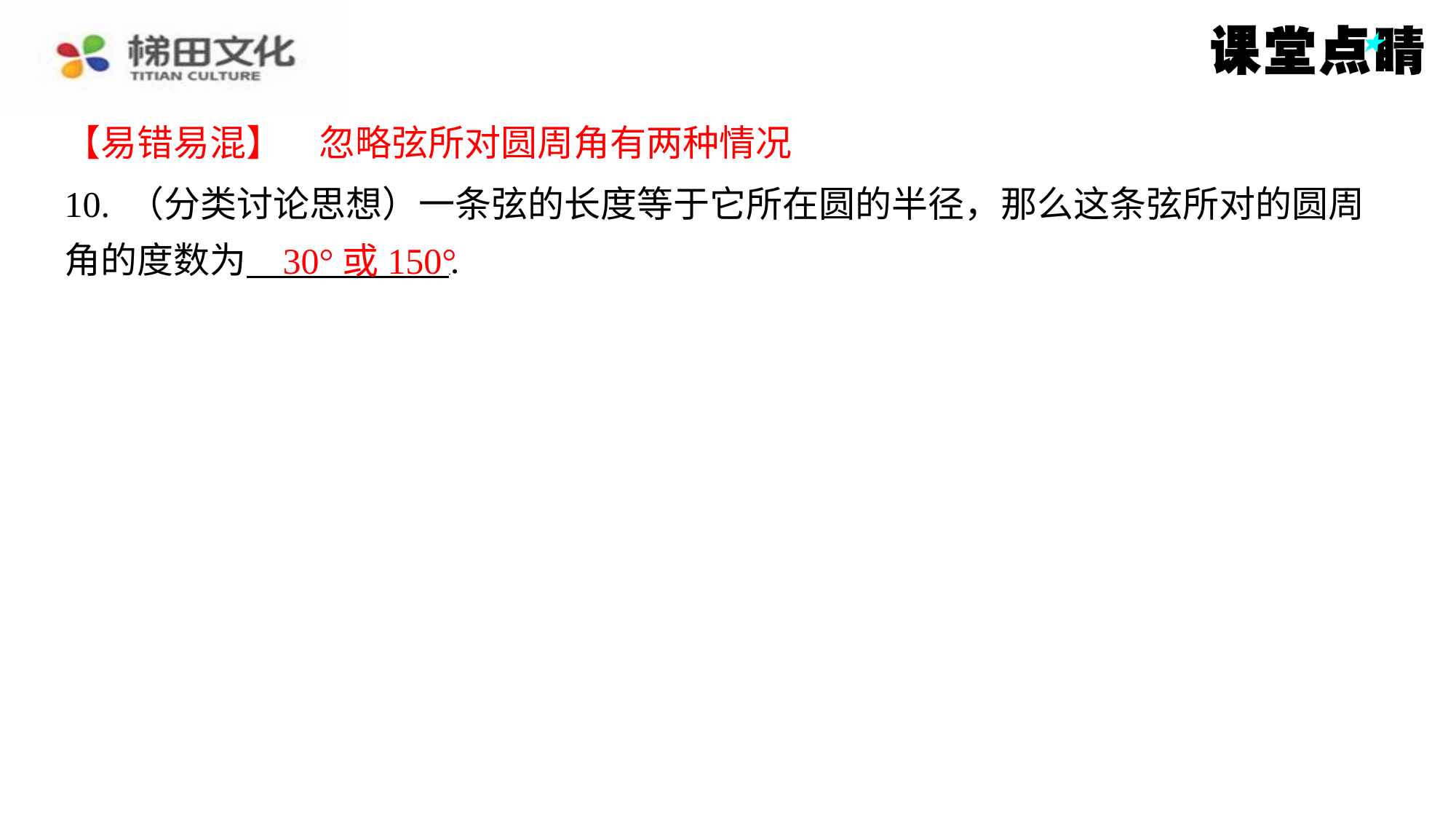

【易错易混】　忽略弦所对圆周角有两种情况
【易错易混】　忽略弦所对圆周角有两种情况
10. （分类讨论思想）一条弦的长度等于它所在圆的半径，那么这条弦所对的圆周
角的度数为                               ⁠.
30°或150°